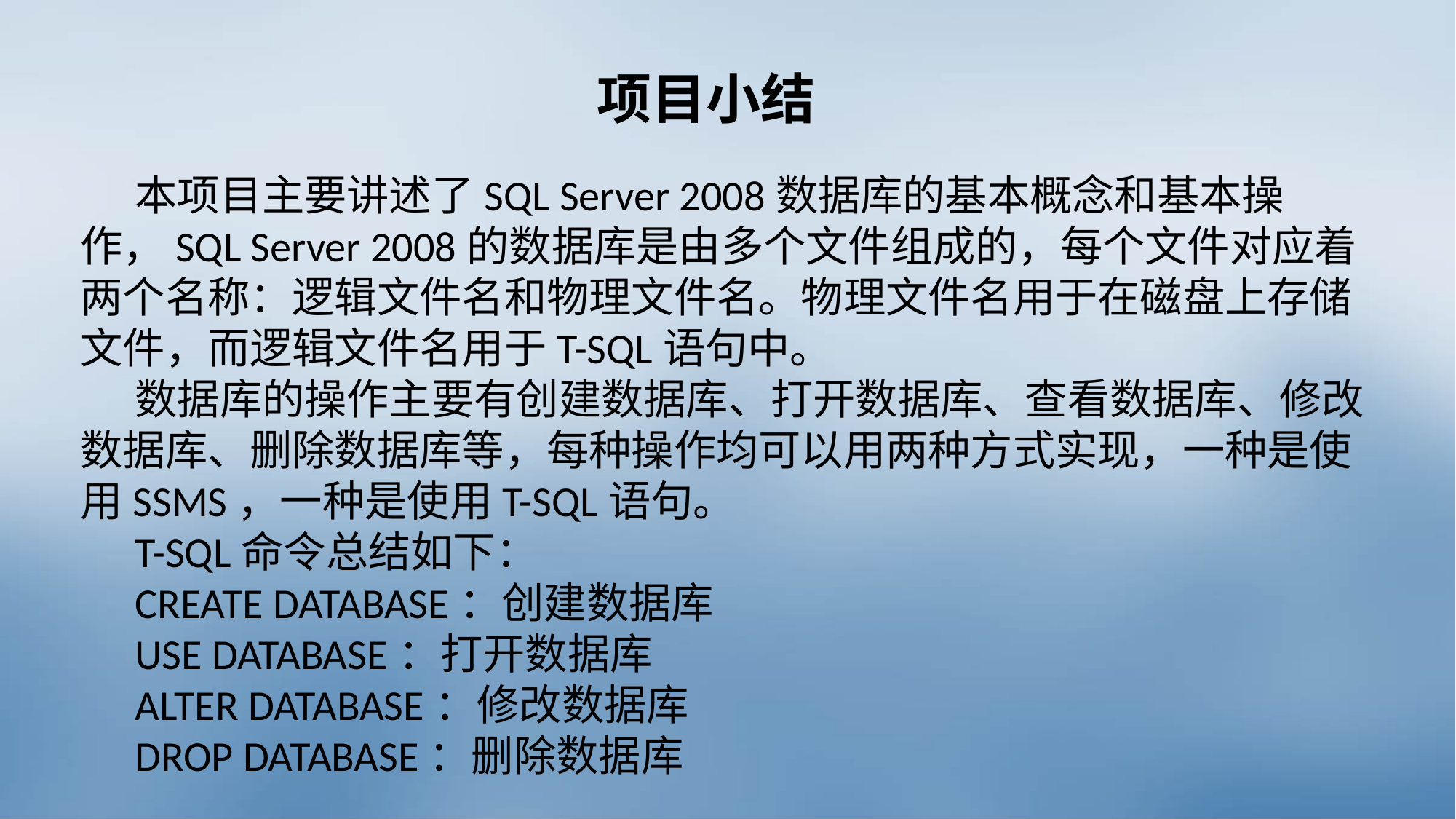

项目小结
本项目主要讲述了SQL Server 2008数据库的基本概念和基本操作，SQL Server 2008的数据库是由多个文件组成的，每个文件对应着两个名称：逻辑文件名和物理文件名。物理文件名用于在磁盘上存储文件，而逻辑文件名用于T-SQL语句中。
数据库的操作主要有创建数据库、打开数据库、查看数据库、修改数据库、删除数据库等，每种操作均可以用两种方式实现，一种是使用SSMS，一种是使用T-SQL语句。
T-SQL命令总结如下：
CREATE DATABASE：创建数据库
USE DATABASE：打开数据库
ALTER DATABASE：修改数据库
DROP DATABASE：删除数据库